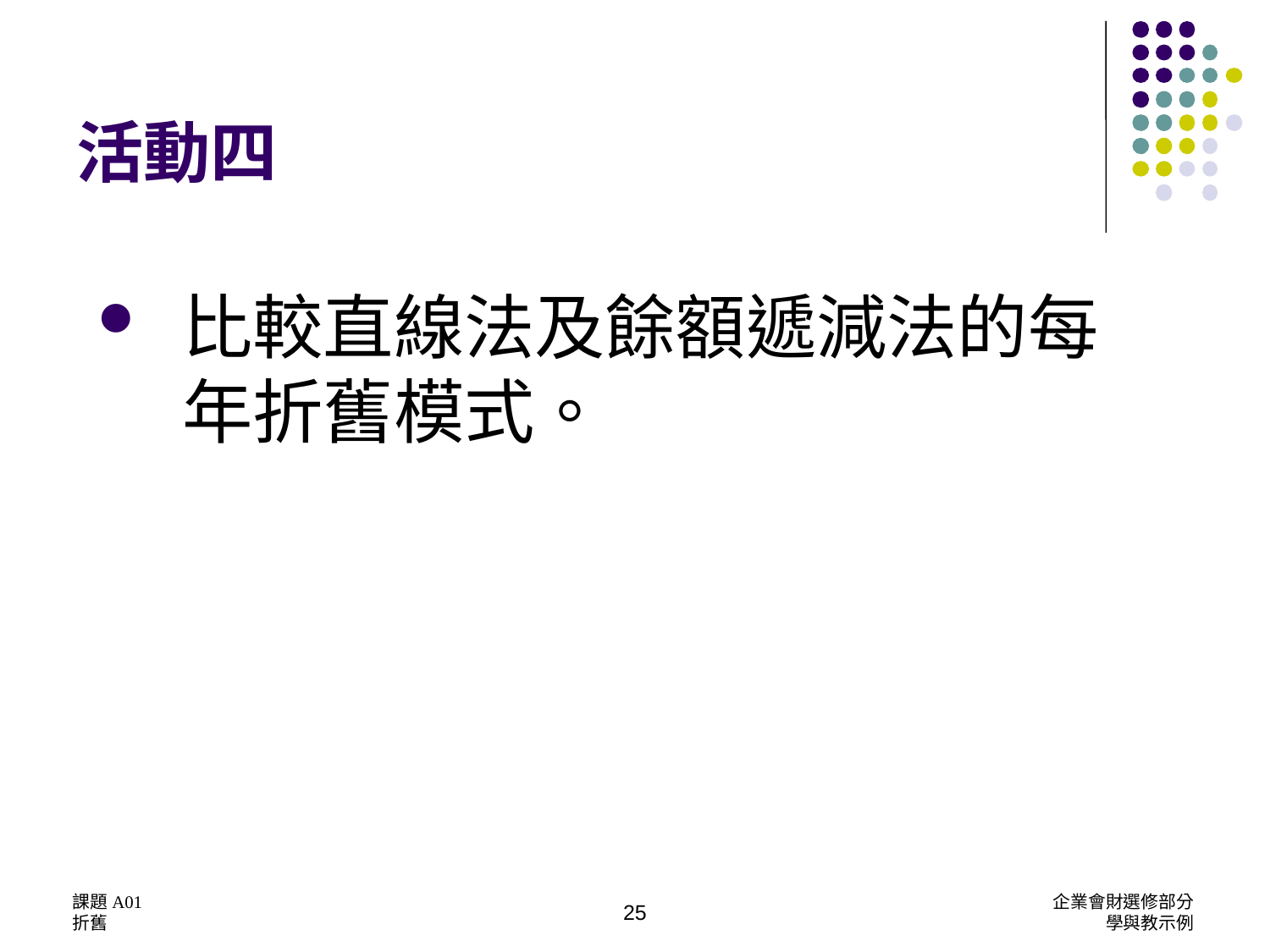

# 活動四
比較直線法及餘額遞減法的每年折舊模式。

課題A01
折舊

企業會財選修部分
學與教示例

25